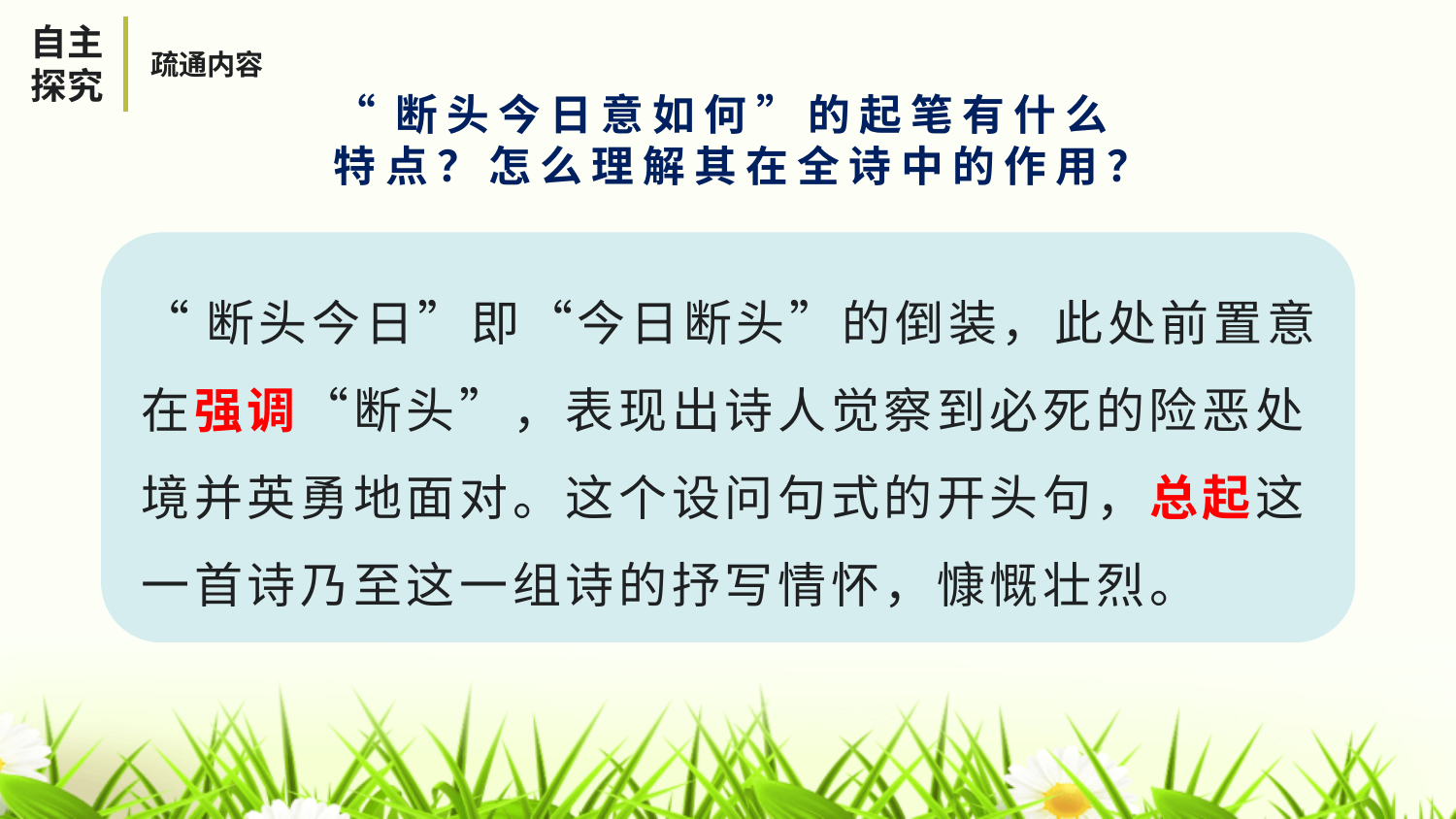

自主探究
疏通内容
“断头今日意如何”的起笔有什么特点？怎么理解其在全诗中的作用？

“断头今日”即“今日断头”的倒装，此处前置意在强调“断头”，表现出诗人觉察到必死的险恶处境并英勇地面对。这个设问句式的开头句，总起这一首诗乃至这一组诗的抒写情怀，慷慨壮烈。